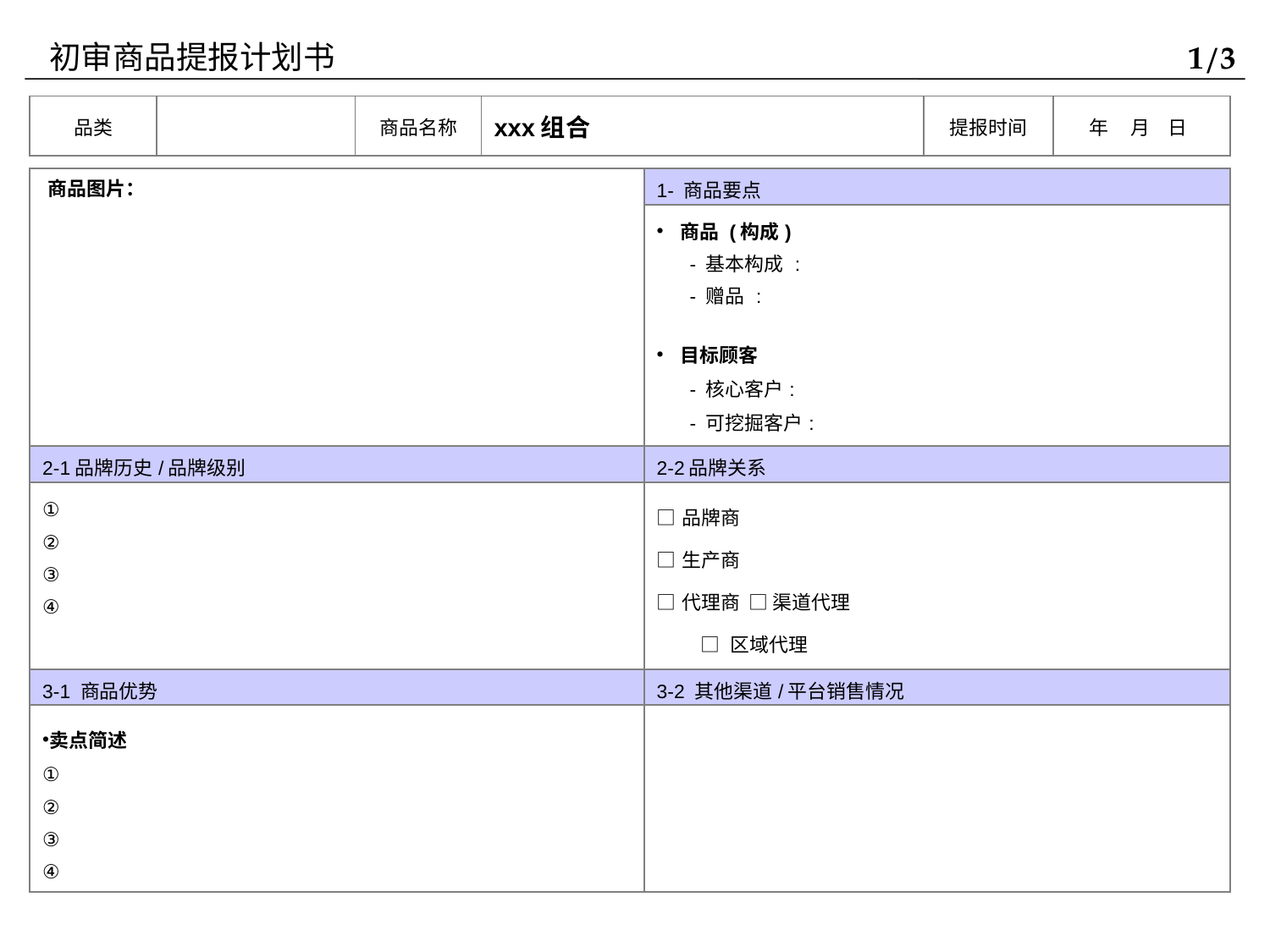

初审商品提报计划书
1/3

| 品类 |  | 商品名称 | xxx组合 | 提报时间 | 年 月 日 |
| --- | --- | --- | --- | --- | --- |
|  | 1- 商品要点 |
| --- | --- |
|  | 商品 (构成) - 基本构成 : - 赠品 : 目标顾客 - 核心客户: - 可挖掘客户: 商品价格定位(高/ 中/ 低) : |
| 2-1品牌历史/品牌级别 | 2-2品牌关系 |
|  | □品牌商 □生产商 □代理商 □ 渠道代理 □ 区域代理 □ 全国总代理 |
| 3-1 商品优势 | 3-2 其他渠道/平台销售情况 |
| 卖点简述 |  |
商品图片：